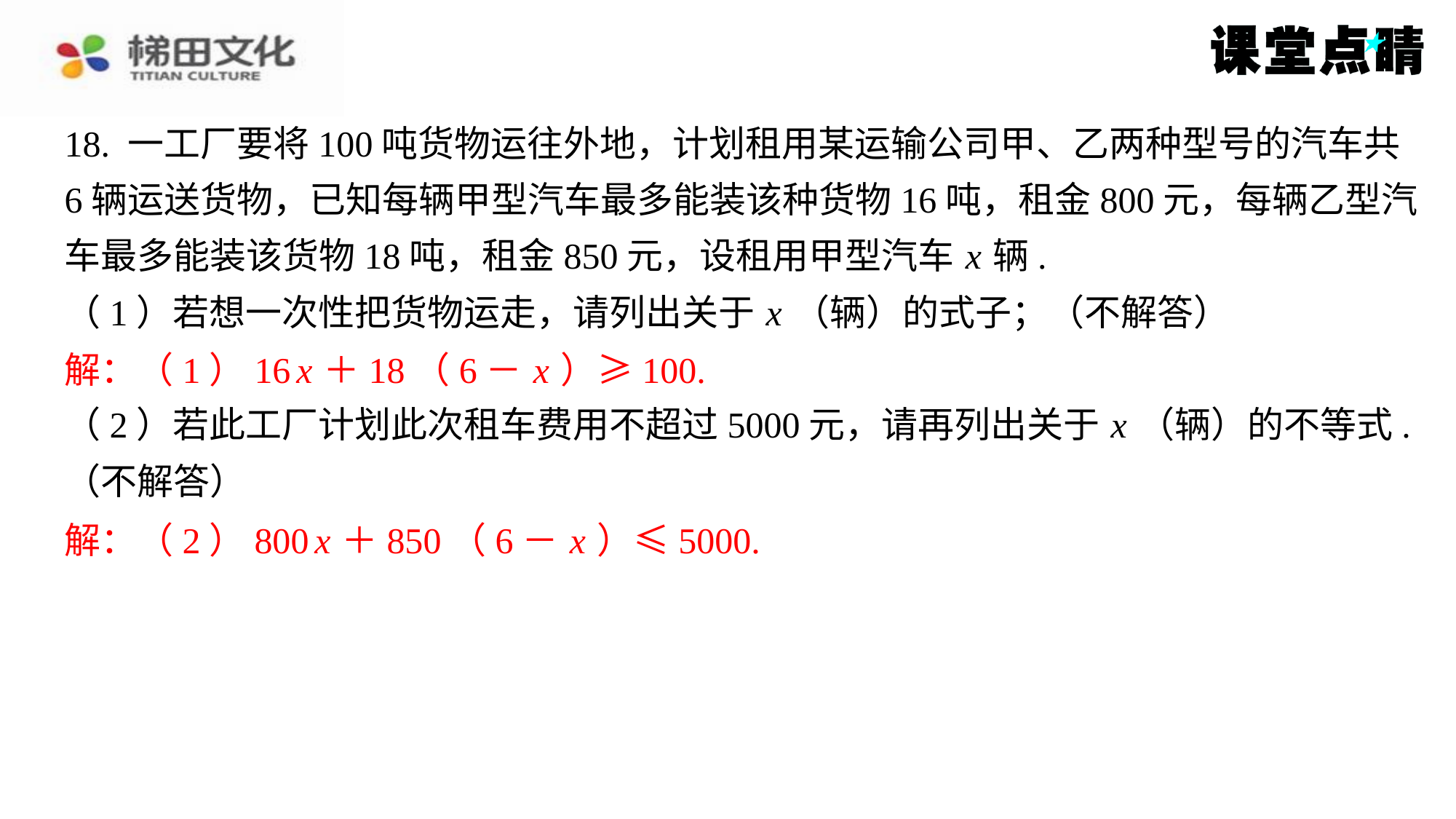

18. 一工厂要将100吨货物运往外地，计划租用某运输公司甲、乙两种型号的汽车共
6辆运送货物，已知每辆甲型汽车最多能装该种货物16吨，租金800元，每辆乙型汽
车最多能装该货物18吨，租金850元，设租用甲型汽车 x 辆.
（1）若想一次性把货物运走，请列出关于 x （辆）的式子；（不解答）
解：（1）16 x ＋18（6－ x ）≥100.
（2）若此工厂计划此次租车费用不超过5000元，请再列出关于 x （辆）的不等式.
（不解答）
解：（2）800 x ＋850（6－ x ）≤5000.
解：（1）16 x ＋18（6－ x ）≥100.
解：（2）800 x ＋850（6－ x ）≤5000.